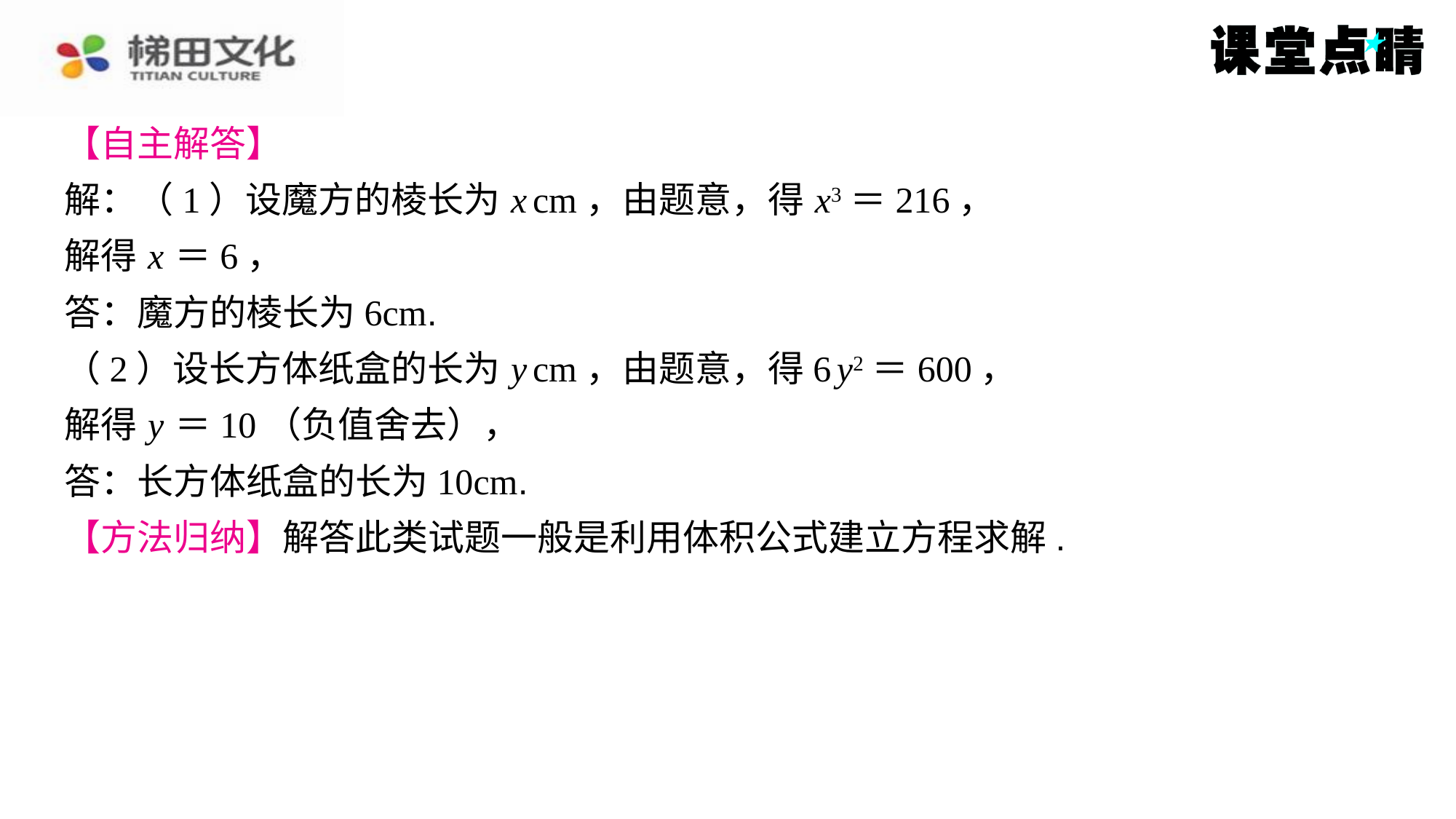

【自主解答】
解：（1）设魔方的棱长为 x cm，由题意，得 x3＝216，
解得 x ＝6，
答：魔方的棱长为6cm.
（2）设长方体纸盒的长为 y cm，由题意，得6 y2＝600，
解得 y ＝10（负值舍去），
答：长方体纸盒的长为10cm.
【方法归纳】解答此类试题一般是利用体积公式建立方程求解.